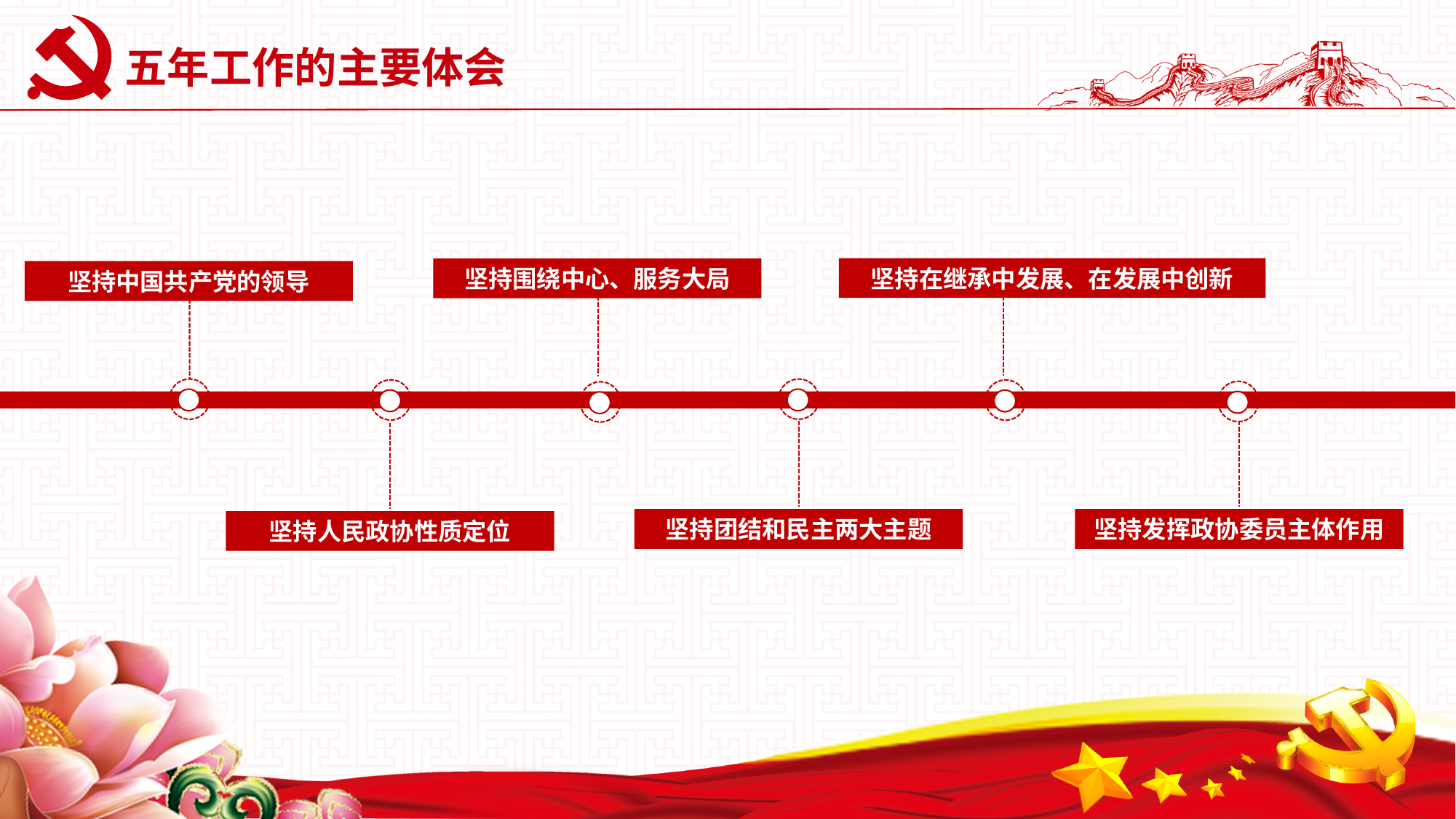

# 五年工作的主要体会
坚持在继承中发展、在发展中创新
坚持围绕中心、服务大局
坚持中国共产党的领导

坚持团结和民主两大主题
坚持发挥政协委员主体作用
坚持人民政协性质定位